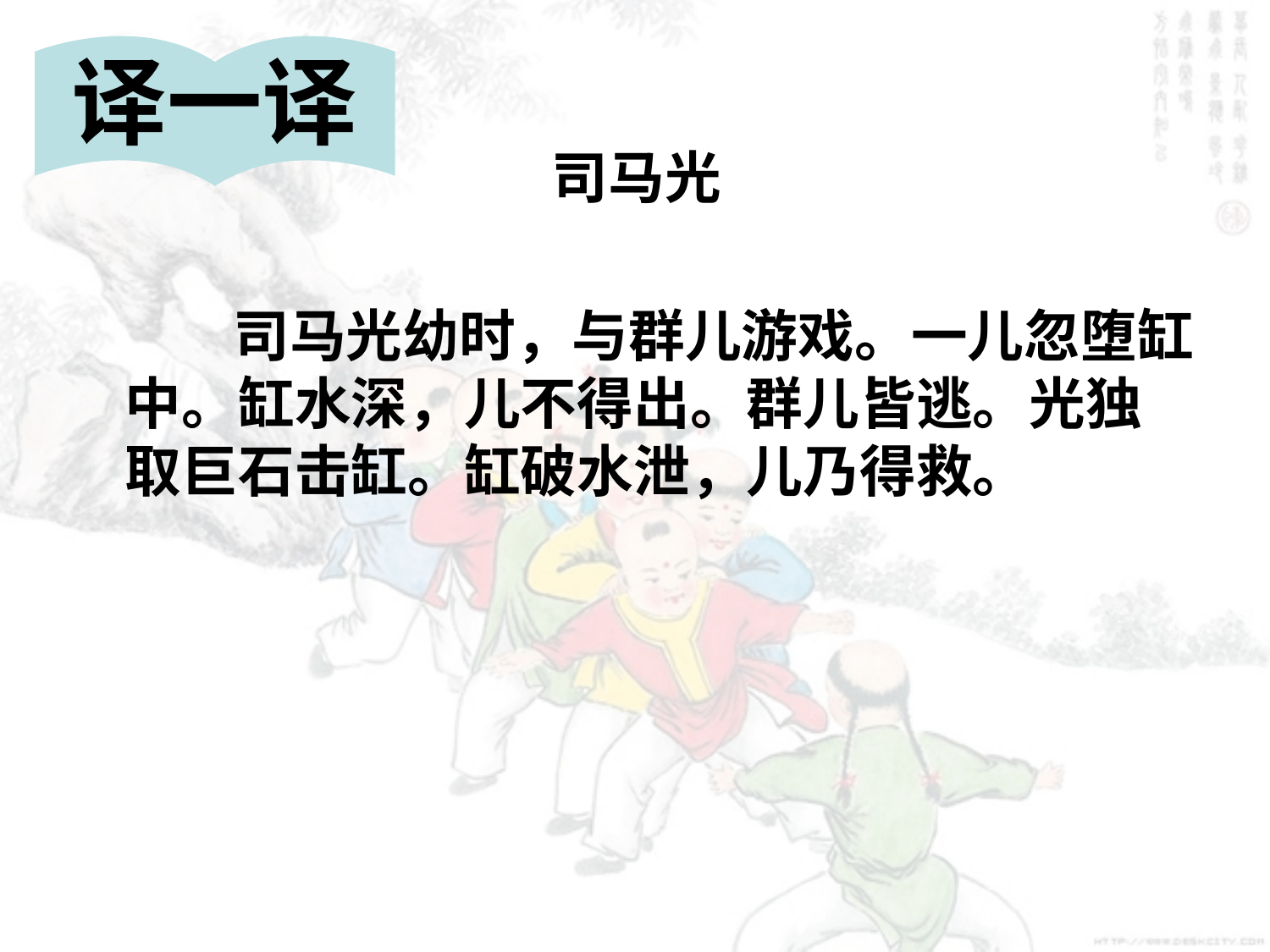

译一译
司马光

           司马光幼时，与群儿游戏。一儿忽堕缸中。缸水深，儿不得出。群儿皆逃。光独取巨石击缸。缸破水泄，儿乃得救。